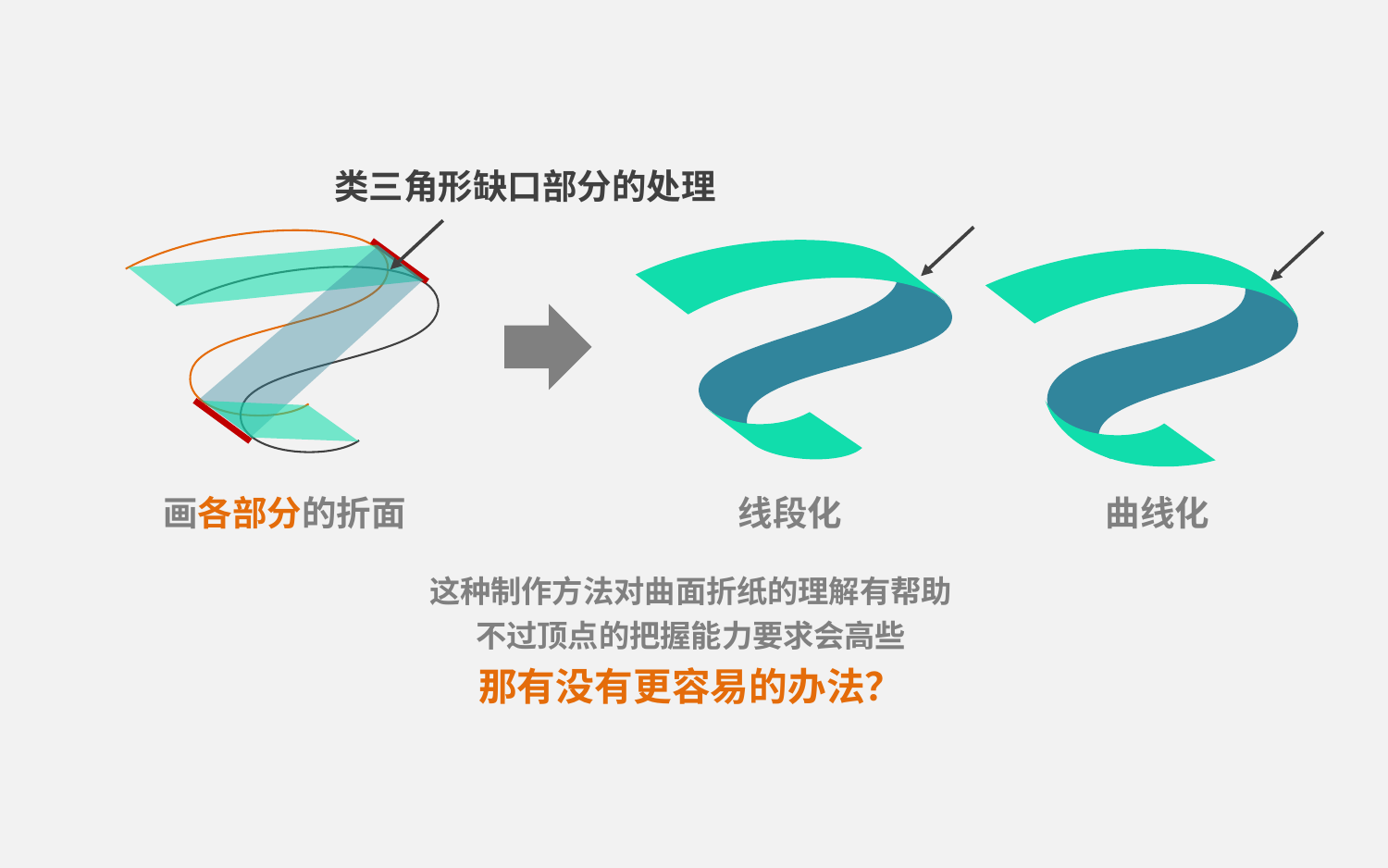

类三角形缺口部分的处理

画各部分的折面
线段化
曲线化
这种制作方法对曲面折纸的理解有帮助
不过顶点的把握能力要求会高些
那有没有更容易的办法？